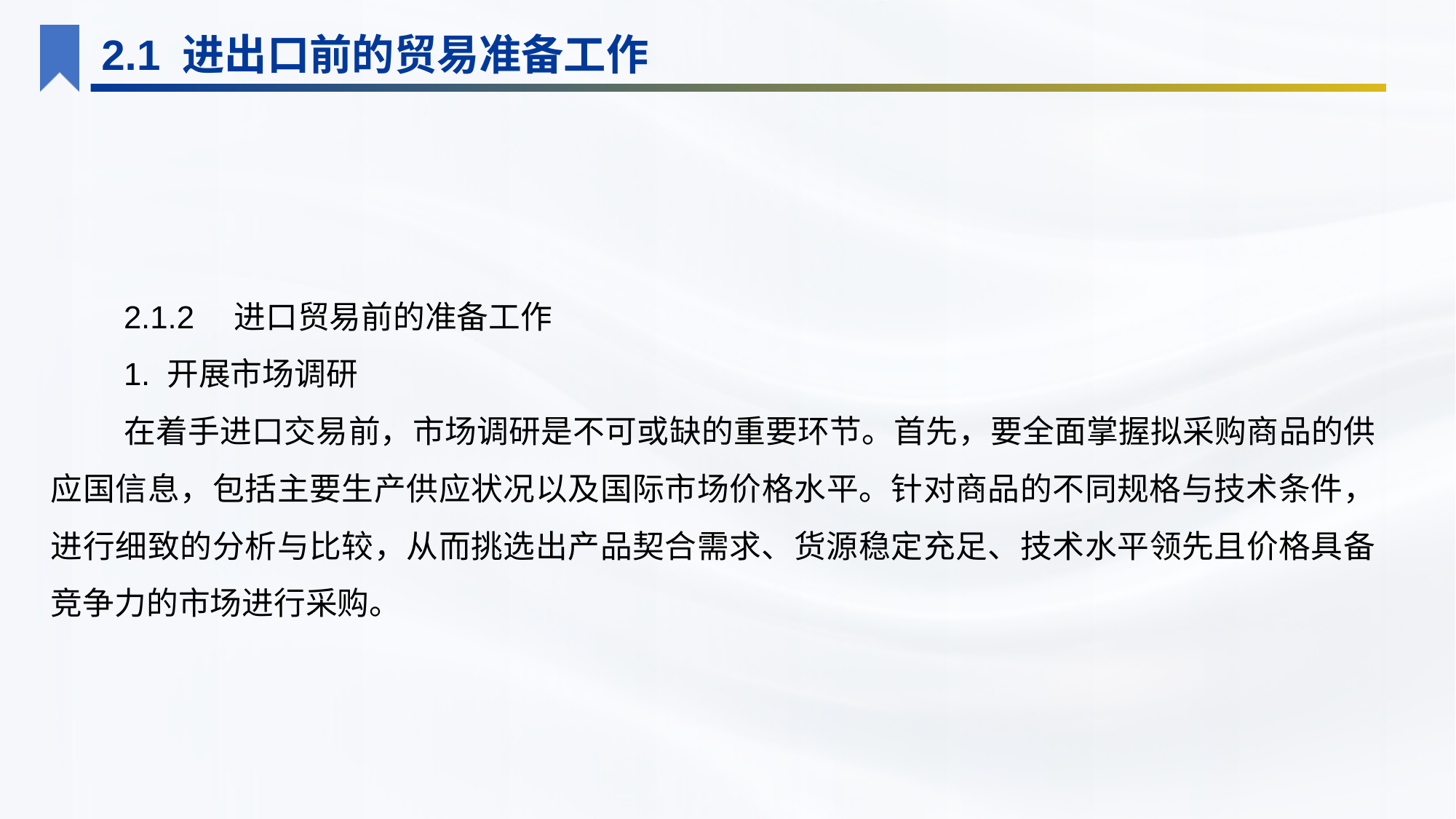

2.1 进出口前的贸易准备工作
2.1.2　进口贸易前的准备工作
1. 开展市场调研
在着手进口交易前，市场调研是不可或缺的重要环节。首先，要全面掌握拟采购商品的供应国信息，包括主要生产供应状况以及国际市场价格水平。针对商品的不同规格与技术条件，进行细致的分析与比较，从而挑选出产品契合需求、货源稳定充足、技术水平领先且价格具备竞争力的市场进行采购。